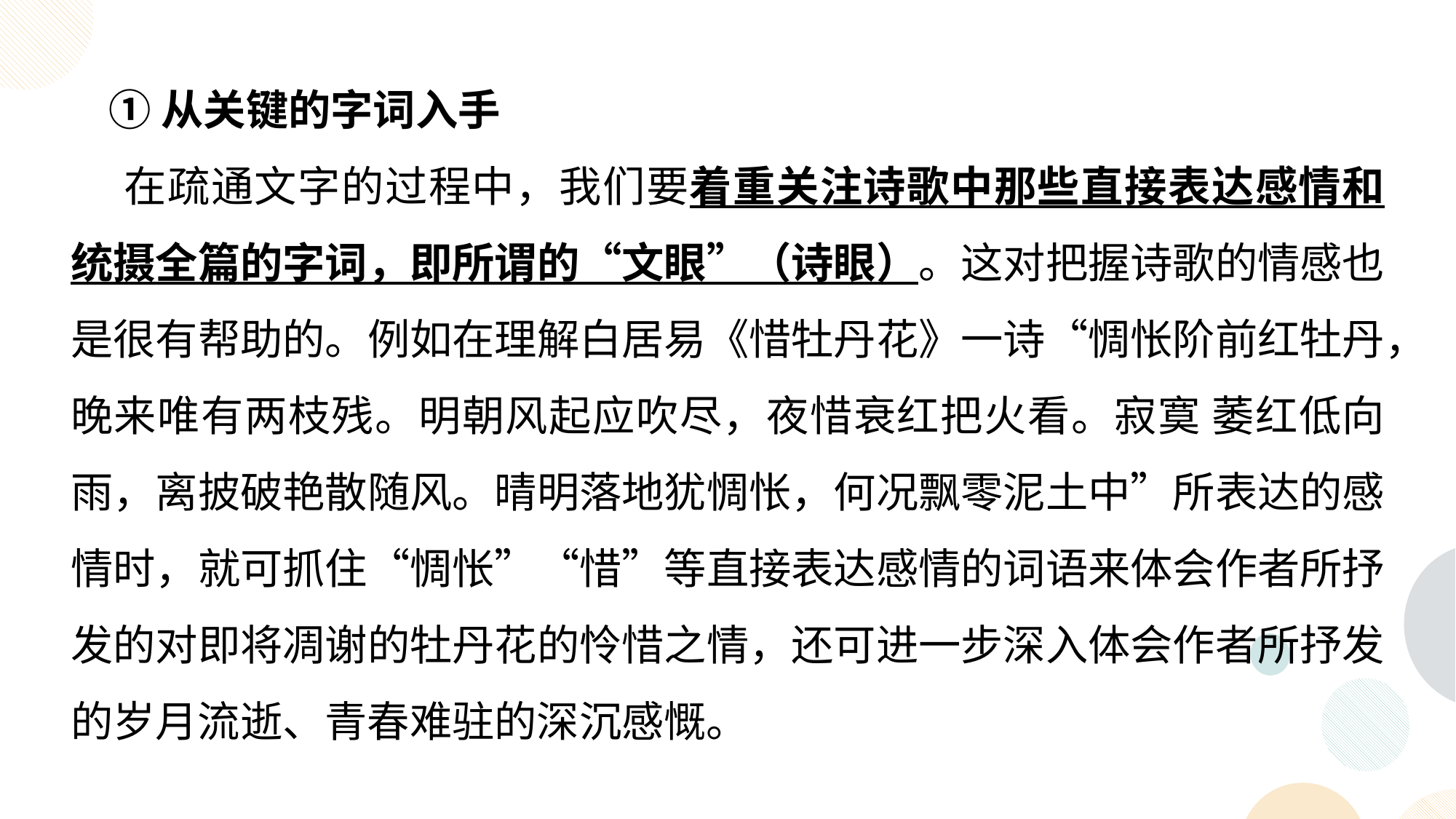

①从关键的字词入手
    在疏通文字的过程中，我们要着重关注诗歌中那些直接表达感情和统摄全篇的字词，即所谓的“文眼”（诗眼）。这对把握诗歌的情感也是很有帮助的。例如在理解白居易《惜牡丹花》一诗“惆怅阶前红牡丹，晚来唯有两枝残。明朝风起应吹尽，夜惜衰红把火看。寂寞 萎红低向雨，离披破艳散随风。晴明落地犹惆怅，何况飘零泥土中”所表达的感情时，就可抓住“惆怅”“惜”等直接表达感情的词语来体会作者所抒发的对即将凋谢的牡丹花的怜惜之情，还可进一步深入体会作者所抒发的岁月流逝、青春难驻的深沉感慨。